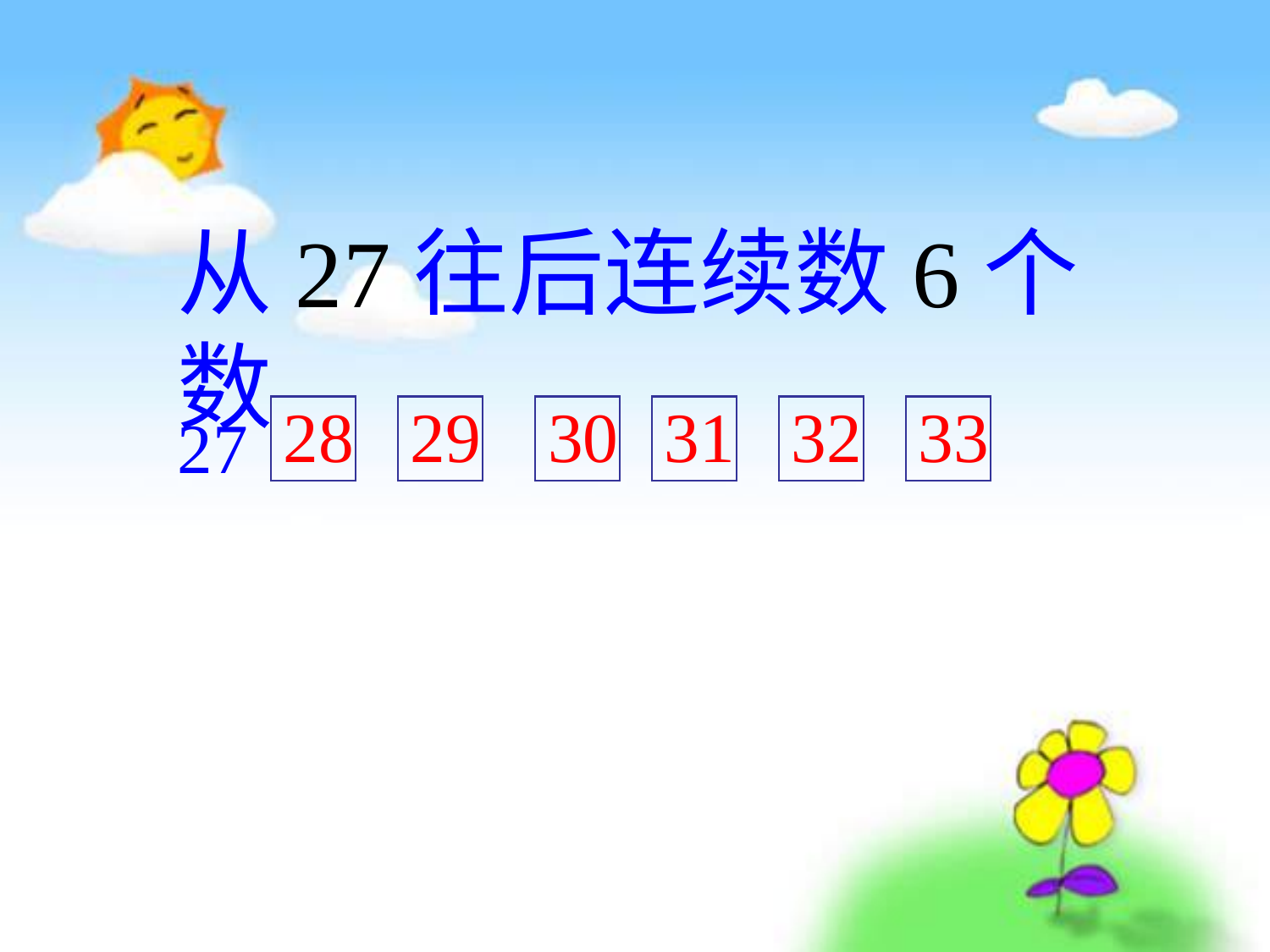

从27往后连续数6个数
28
29
30
31
32
33
27